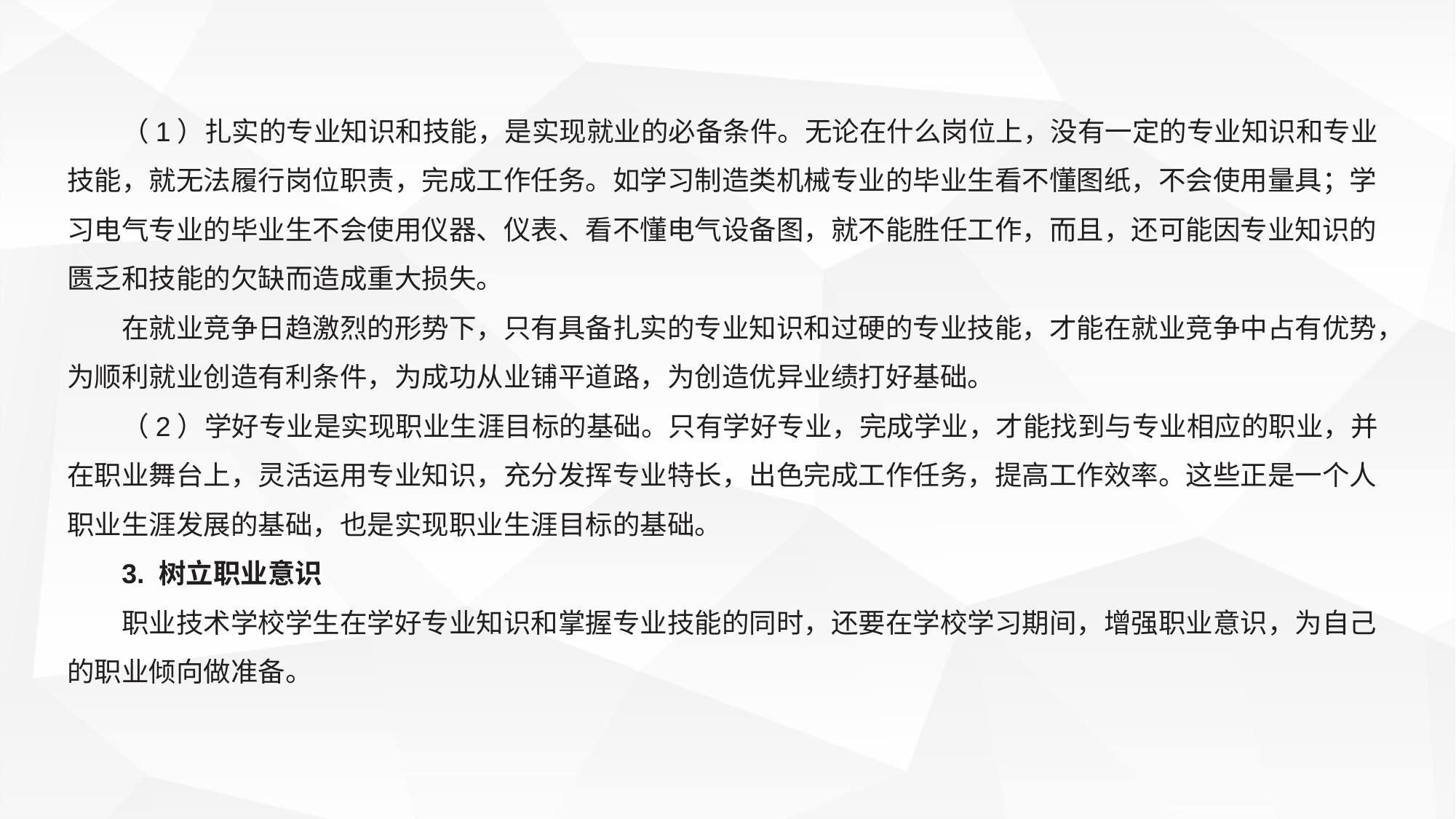

（1）扎实的专业知识和技能，是实现就业的必备条件。无论在什么岗位上，没有一定的专业知识和专业技能，就无法履行岗位职责，完成工作任务。如学习制造类机械专业的毕业生看不懂图纸，不会使用量具；学习电气专业的毕业生不会使用仪器、仪表、看不懂电气设备图，就不能胜任工作，而且，还可能因专业知识的匮乏和技能的欠缺而造成重大损失。
在就业竞争日趋激烈的形势下，只有具备扎实的专业知识和过硬的专业技能，才能在就业竞争中占有优势，为顺利就业创造有利条件，为成功从业铺平道路，为创造优异业绩打好基础。
（2）学好专业是实现职业生涯目标的基础。只有学好专业，完成学业，才能找到与专业相应的职业，并在职业舞台上，灵活运用专业知识，充分发挥专业特长，出色完成工作任务，提高工作效率。这些正是一个人职业生涯发展的基础，也是实现职业生涯目标的基础。
3. 树立职业意识
职业技术学校学生在学好专业知识和掌握专业技能的同时，还要在学校学习期间，增强职业意识，为自己的职业倾向做准备。